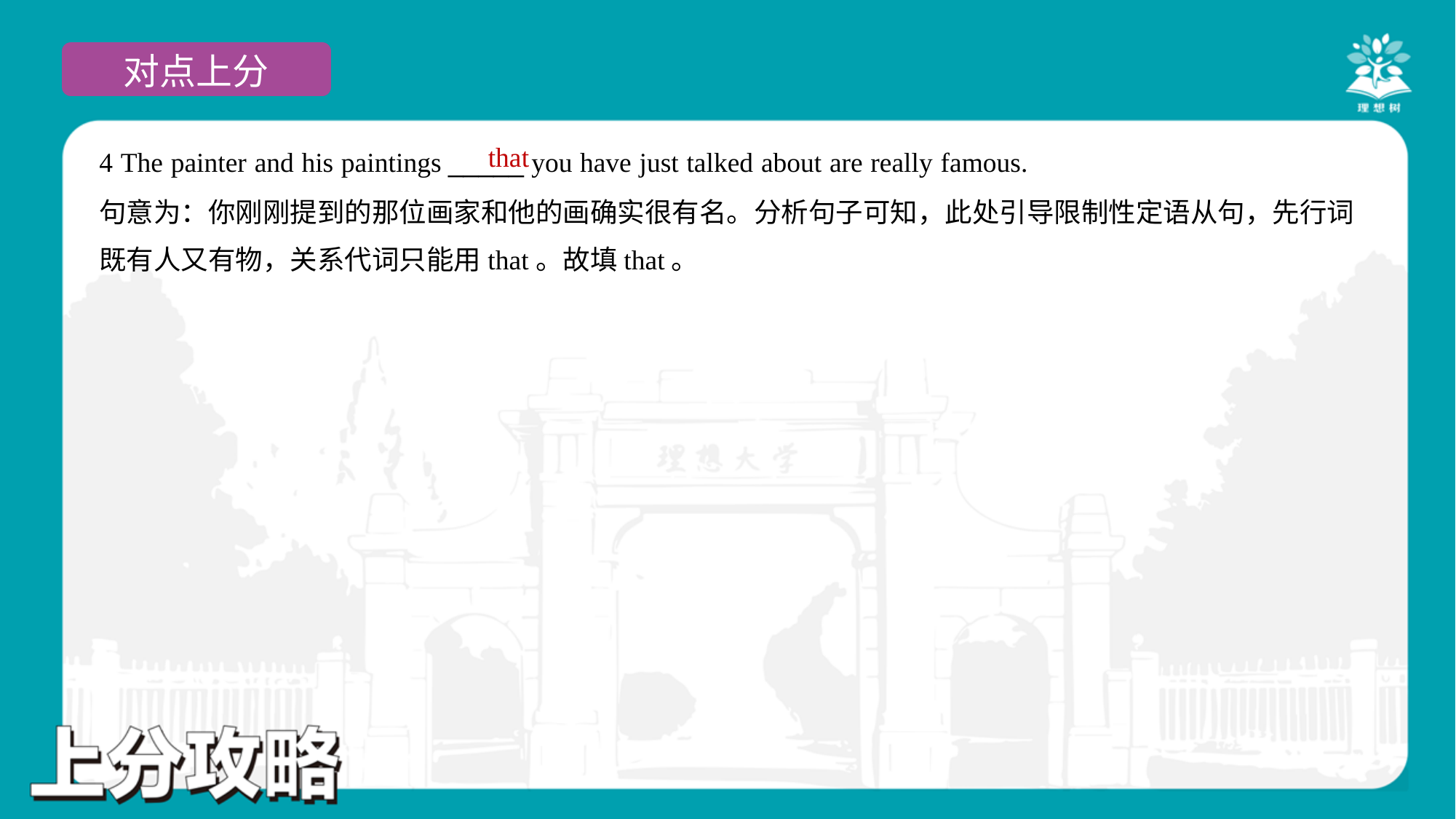

that
4 The painter and his paintings _____ you have just talked about are really famous.
句意为：你刚刚提到的那位画家和他的画确实很有名。分析句子可知，此处引导限制性定语从句，先行词
既有人又有物，关系代词只能用that。故填that。